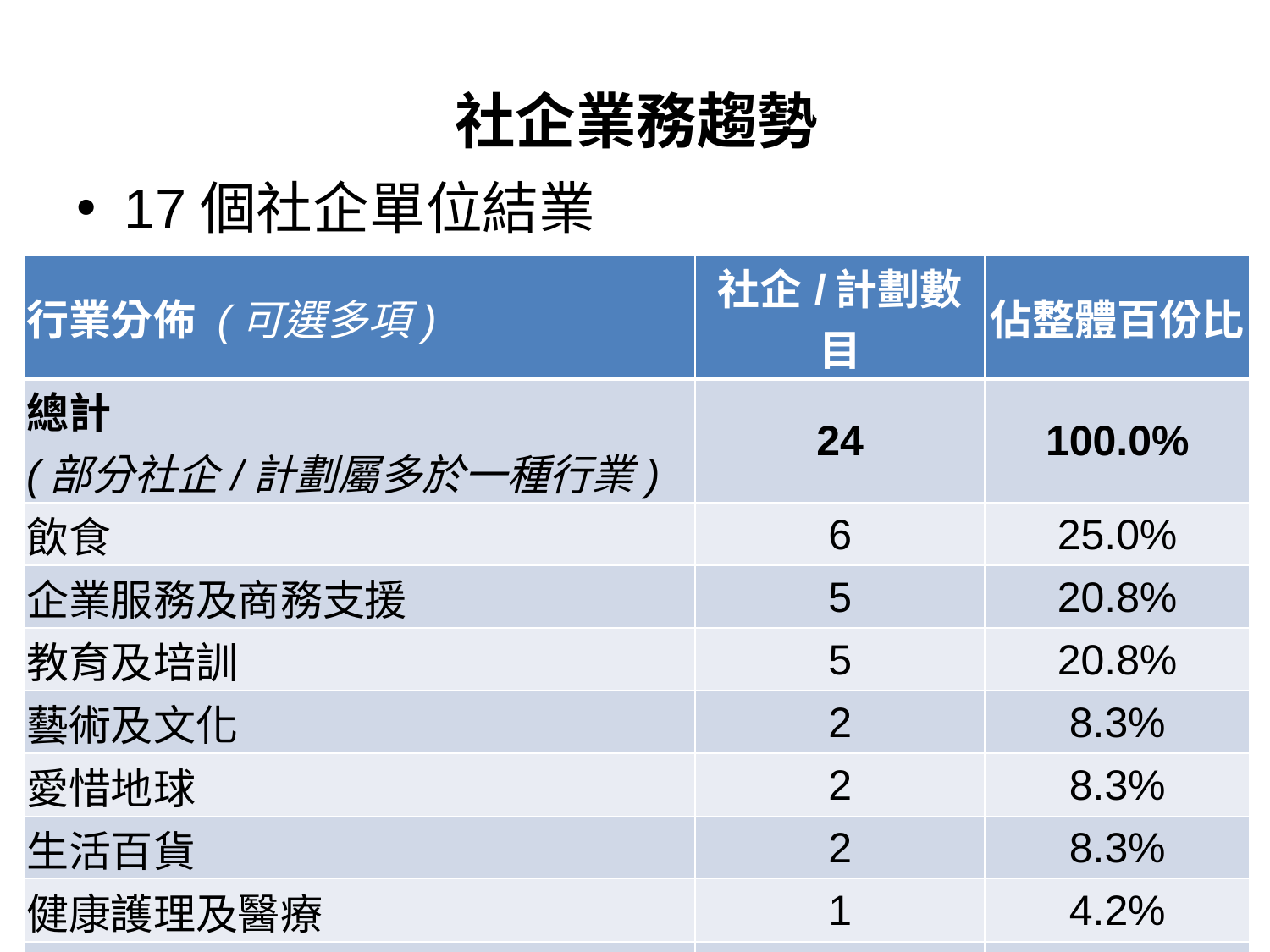

# 社企業務趨勢
17個社企單位結業

| 行業分佈 (可選多項) | 社企/計劃數目 | 佔整體百份比 |
| --- | --- | --- |
| 總計 (部分社企/計劃屬多於一種行業) | 24 | 100.0% |
| 飲食 | 6 | 25.0% |
| 企業服務及商務支援 | 5 | 20.8% |
| 教育及培訓 | 5 | 20.8% |
| 藝術及文化 | 2 | 8.3% |
| 愛惜地球 | 2 | 8.3% |
| 生活百貨 | 2 | 8.3% |
| 健康護理及醫療 | 1 | 4.2% |
| 家居 | 1 | 4.2% |
|  |  |  |